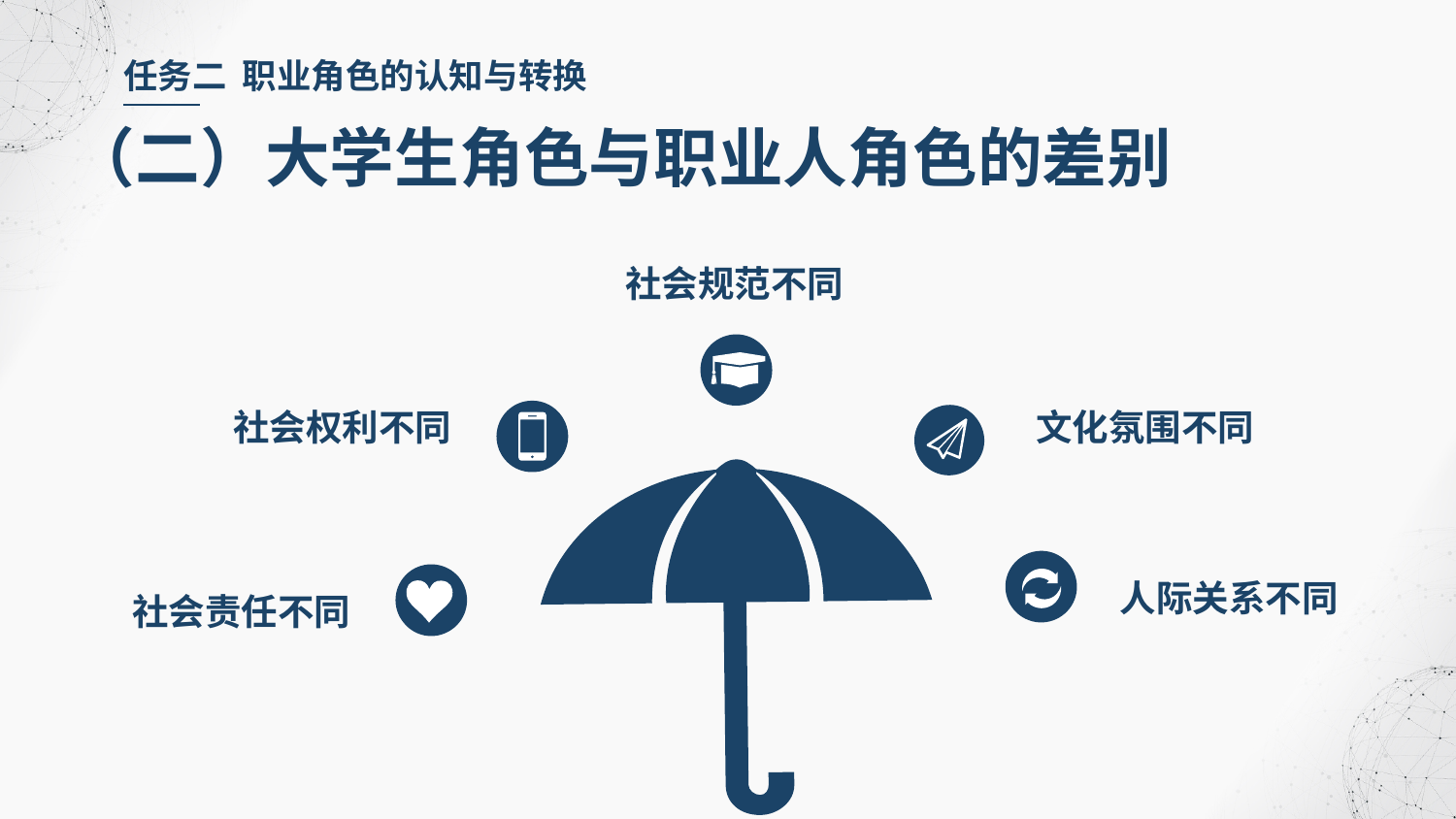

任务二  职业角色的认知与转换
（二）大学生角色与职业人角色的差别
社会规范不同

社会权利不同
文化氛围不同

人际关系不同

社会责任不同